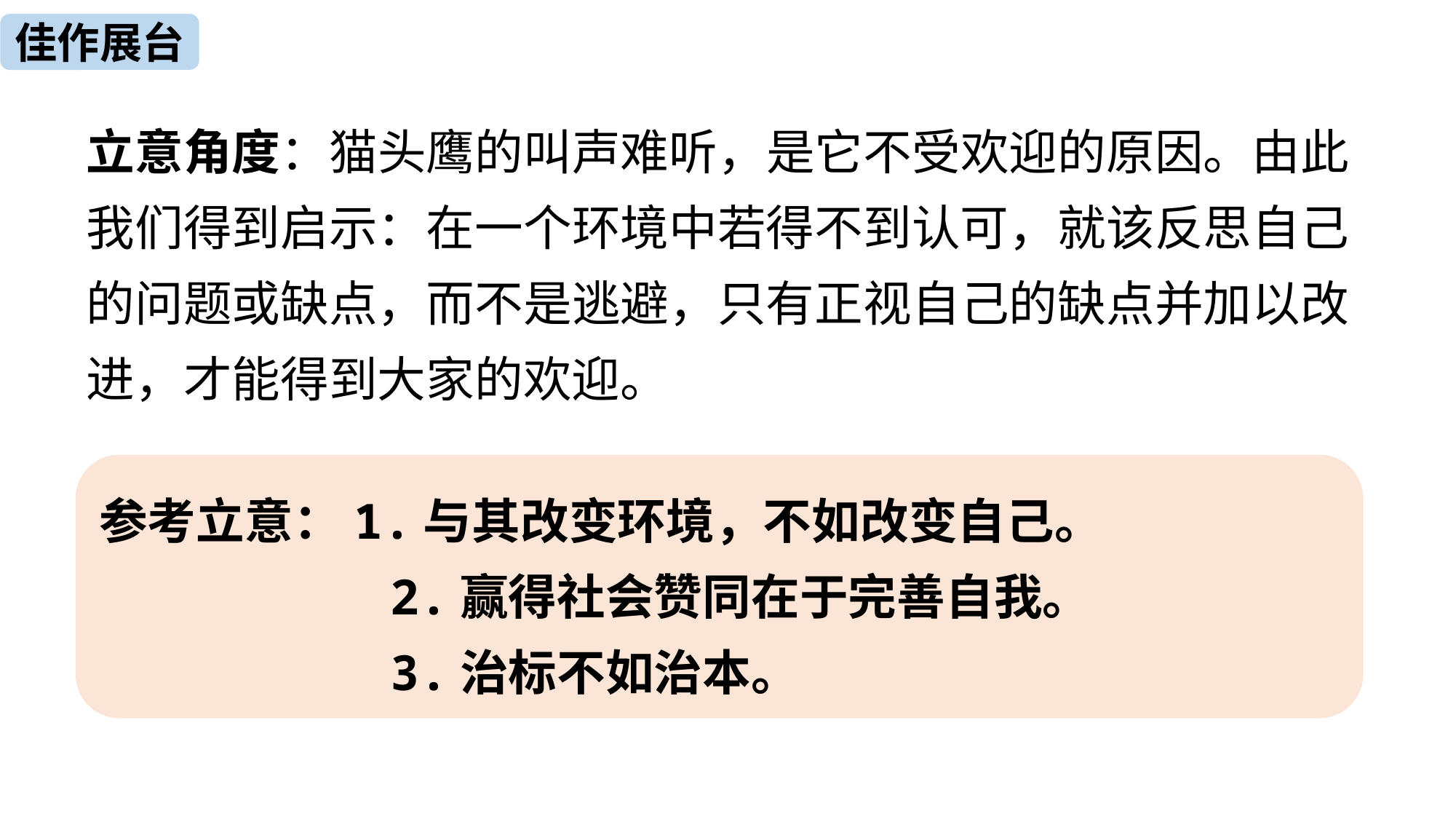

佳作展台
立意角度：猫头鹰的叫声难听，是它不受欢迎的原因。由此我们得到启示：在一个环境中若得不到认可，就该反思自己的问题或缺点，而不是逃避，只有正视自己的缺点并加以改进，才能得到大家的欢迎。
参考立意：1.与其改变环境，不如改变自己。
          2.赢得社会赞同在于完善自我。
          3.治标不如治本。